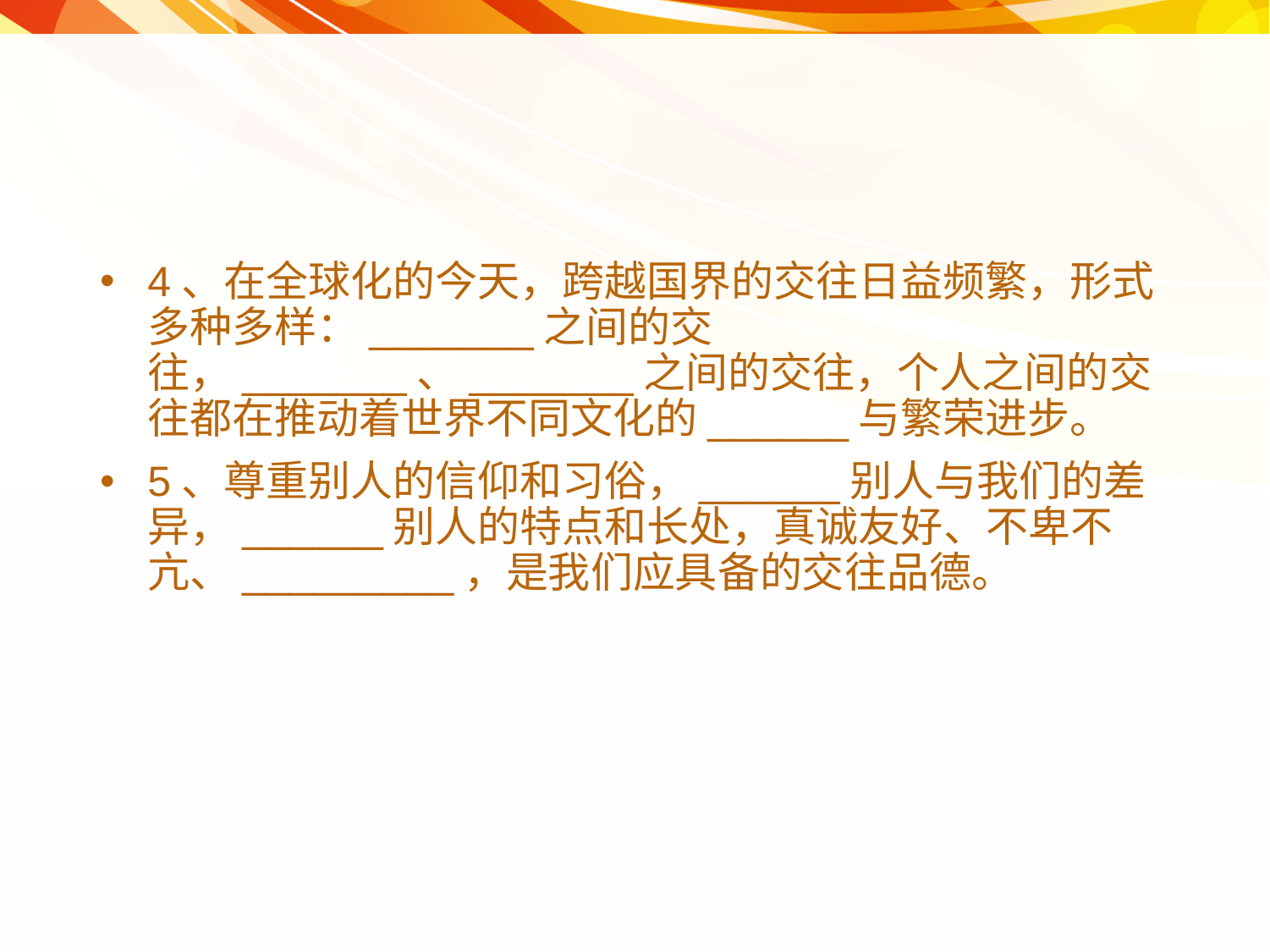

4、在全球化的今天，跨越国界的交往日益频繁，形式多种多样：_______之间的交往，_______、_______之间的交往，个人之间的交往都在推动着世界不同文化的______与繁荣进步。
5、尊重别人的信仰和习俗，______别人与我们的差异，______别人的特点和长处，真诚友好、不卑不亢、_________，是我们应具备的交往品德。